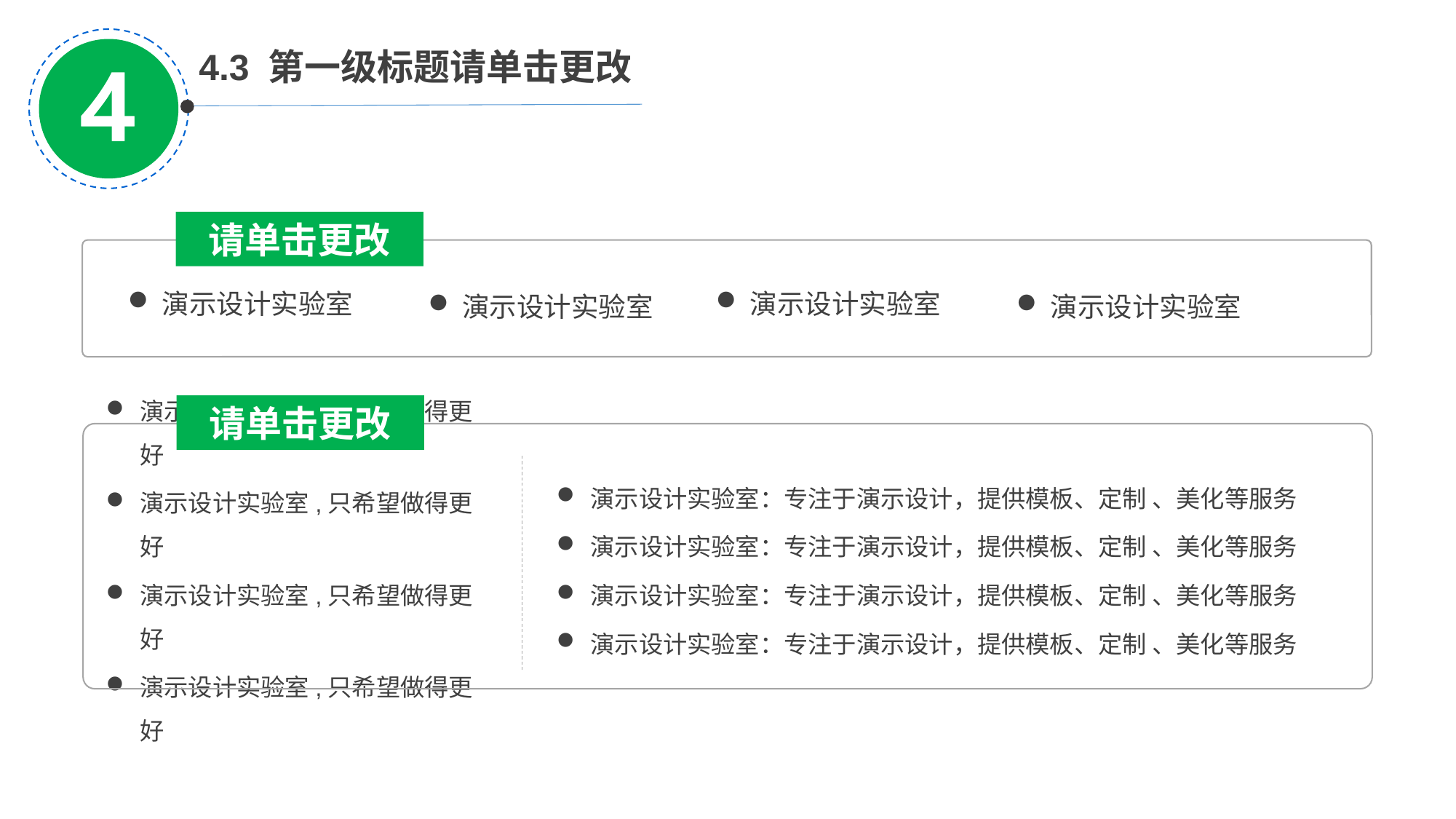

4.3 第一级标题请单击更改

请单击更改

演示设计实验室
演示设计实验室
演示设计实验室
演示设计实验室
请单击更改

演示设计实验室,只希望做得更好
演示设计实验室,只希望做得更好
演示设计实验室,只希望做得更好
演示设计实验室,只希望做得更好
演示设计实验室：专注于演示设计，提供模板、定制 、美化等服务
演示设计实验室：专注于演示设计，提供模板、定制 、美化等服务
演示设计实验室：专注于演示设计，提供模板、定制 、美化等服务
演示设计实验室：专注于演示设计，提供模板、定制 、美化等服务